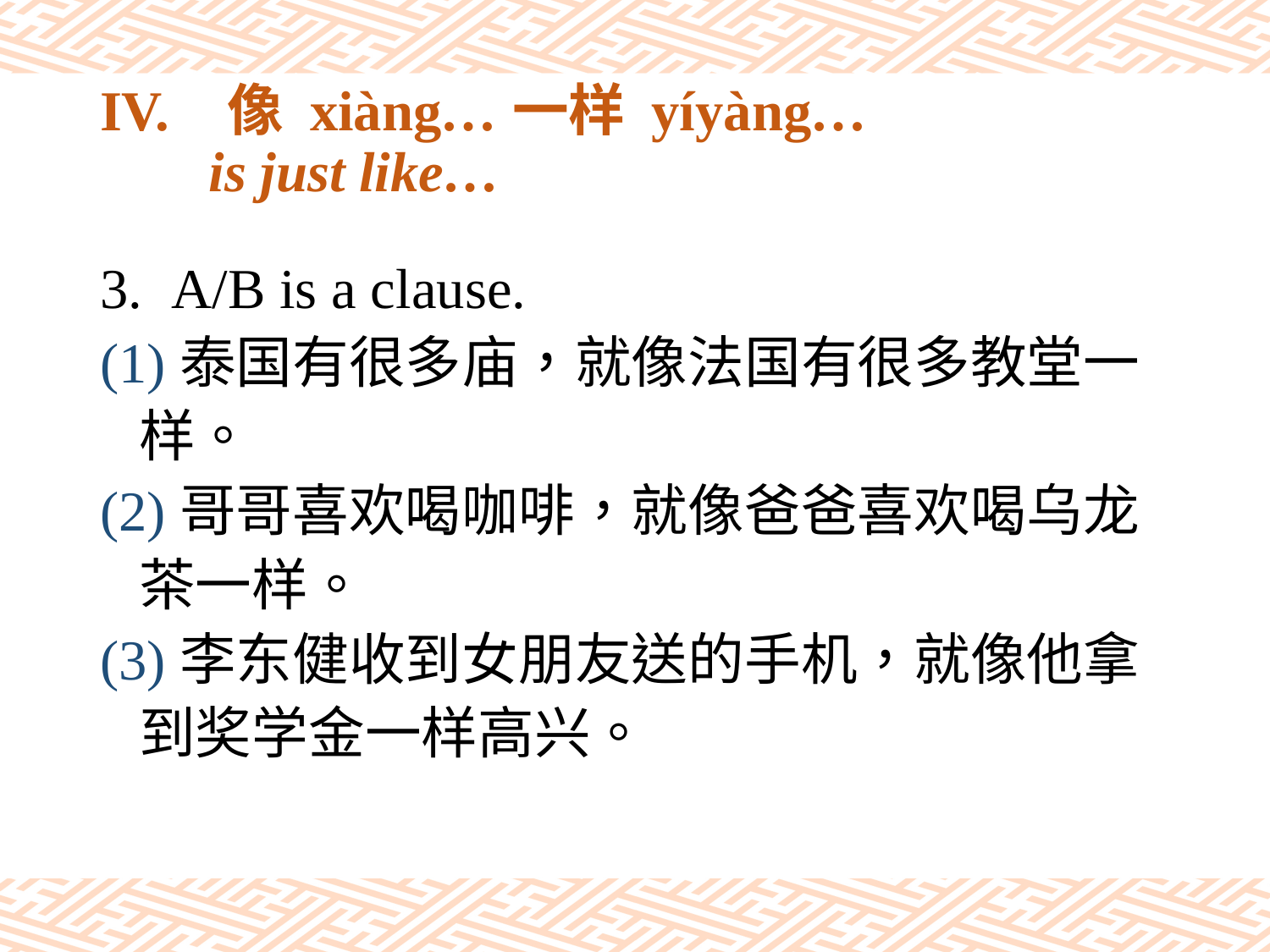

# IV.	像 xiàng…一样 yíyàng… 　   is just like…
A/B is a clause.
(1)泰国有很多庙，就像法国有很多教堂一
  样。
(2)哥哥喜欢喝咖啡，就像爸爸喜欢喝乌龙
  茶一样。
(3)李东健收到女朋友送的手机，就像他拿
  到奖学金一样高兴。